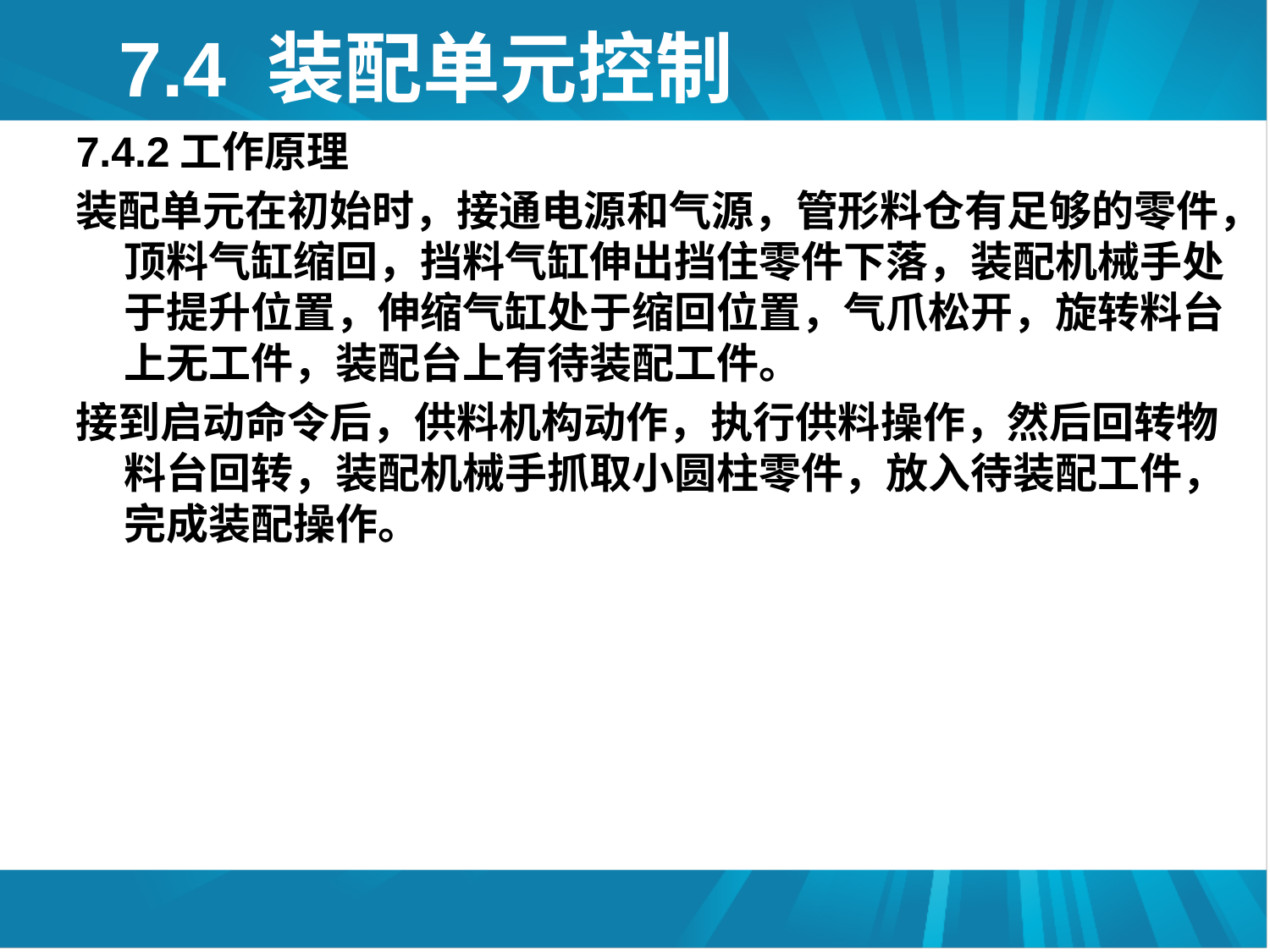

# 7.4 装配单元控制
7.4.2工作原理
装配单元在初始时，接通电源和气源，管形料仓有足够的零件，顶料气缸缩回，挡料气缸伸出挡住零件下落，装配机械手处于提升位置，伸缩气缸处于缩回位置，气爪松开，旋转料台上无工件，装配台上有待装配工件。
接到启动命令后，供料机构动作，执行供料操作，然后回转物料台回转，装配机械手抓取小圆柱零件，放入待装配工件，完成装配操作。